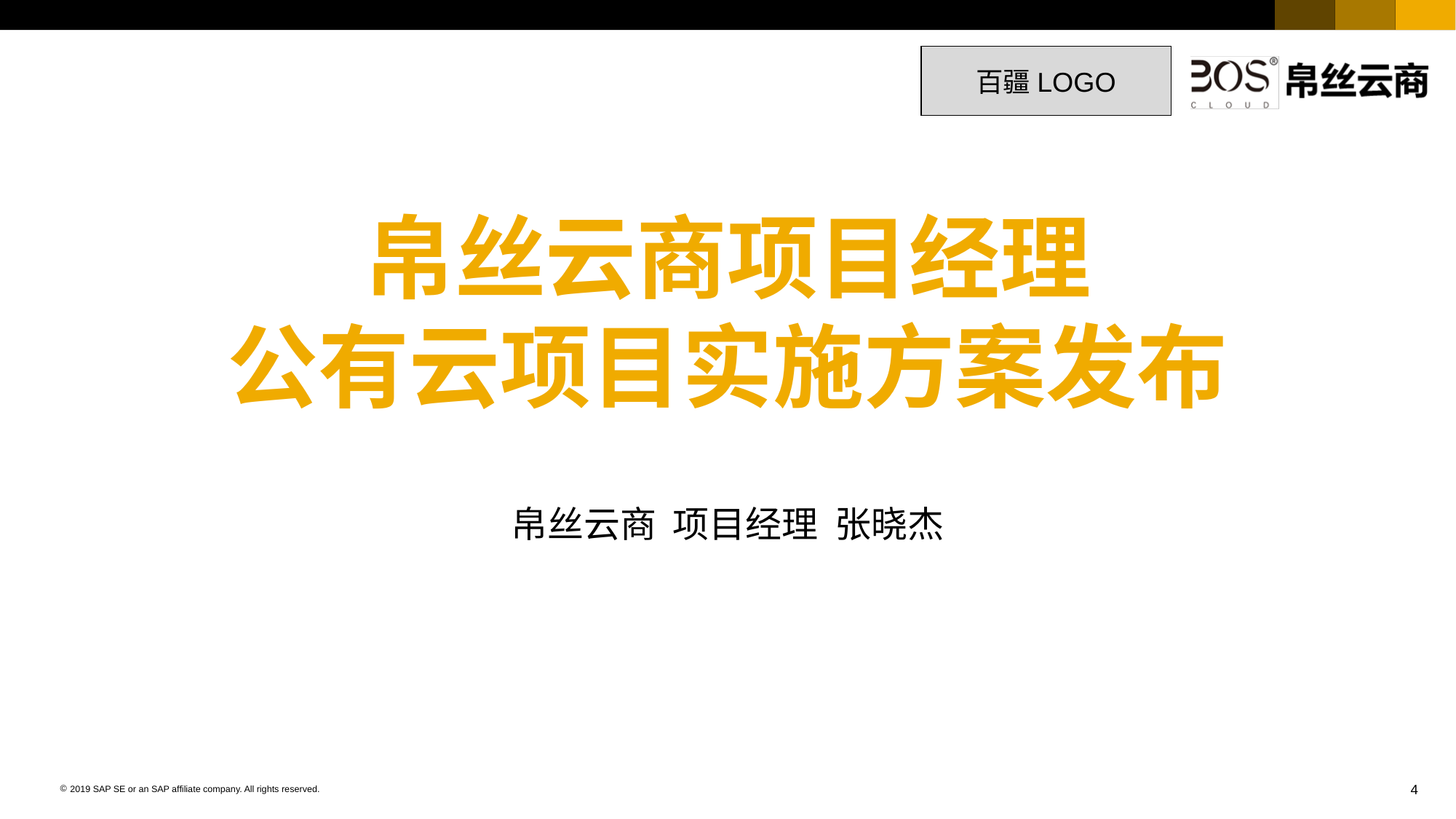

4
百疆LOGO
# 帛丝云商项目经理 公有云项目实施方案发布

帛丝云商  项目经理  张晓杰